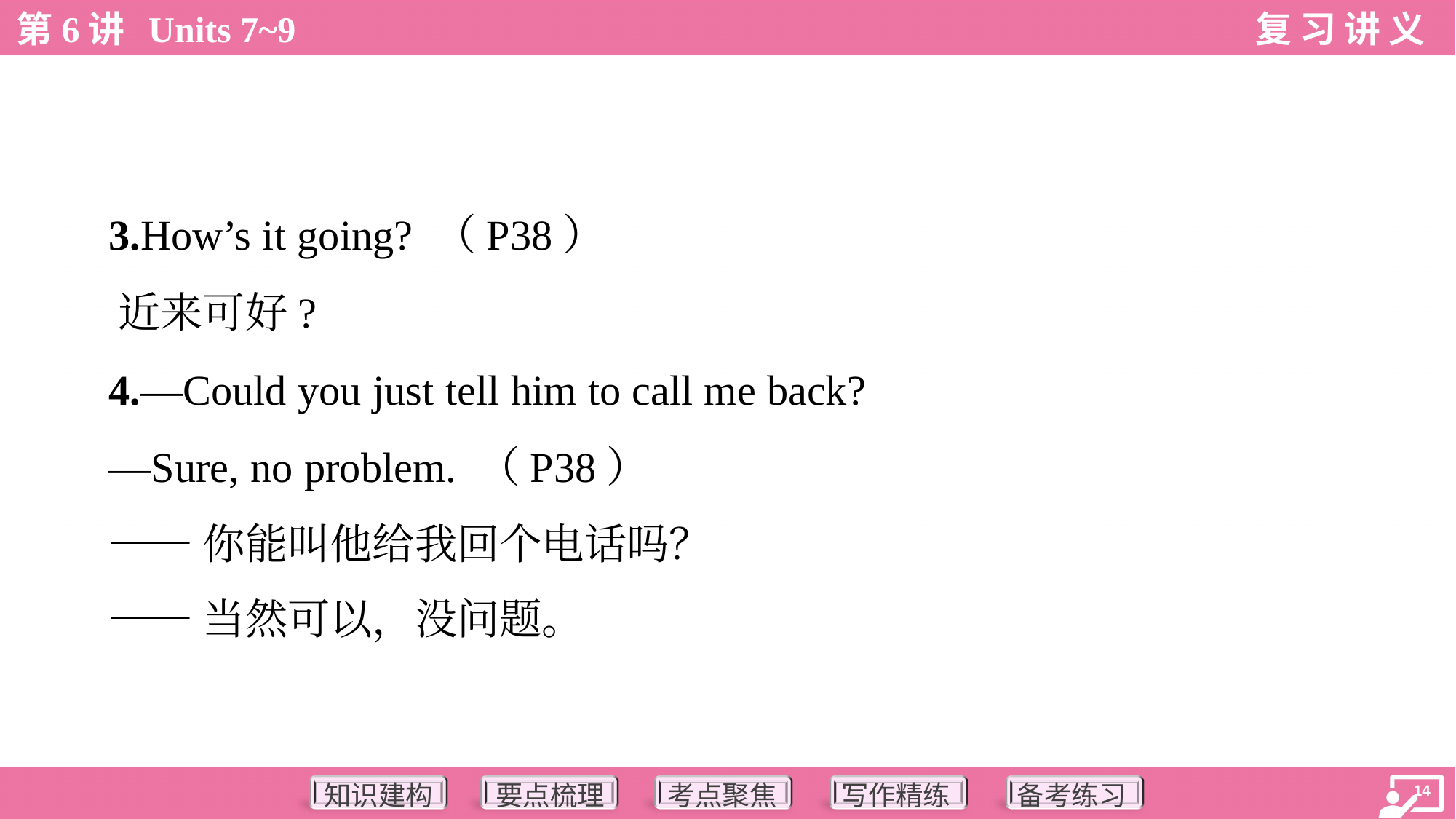

3.How’s it going? （P38）
    近来可好?
    4.—Could you just tell him to call me back?
    —Sure, no problem. （P38）
    ——你能叫他给我回个电话吗？
    ——当然可以，没问题。